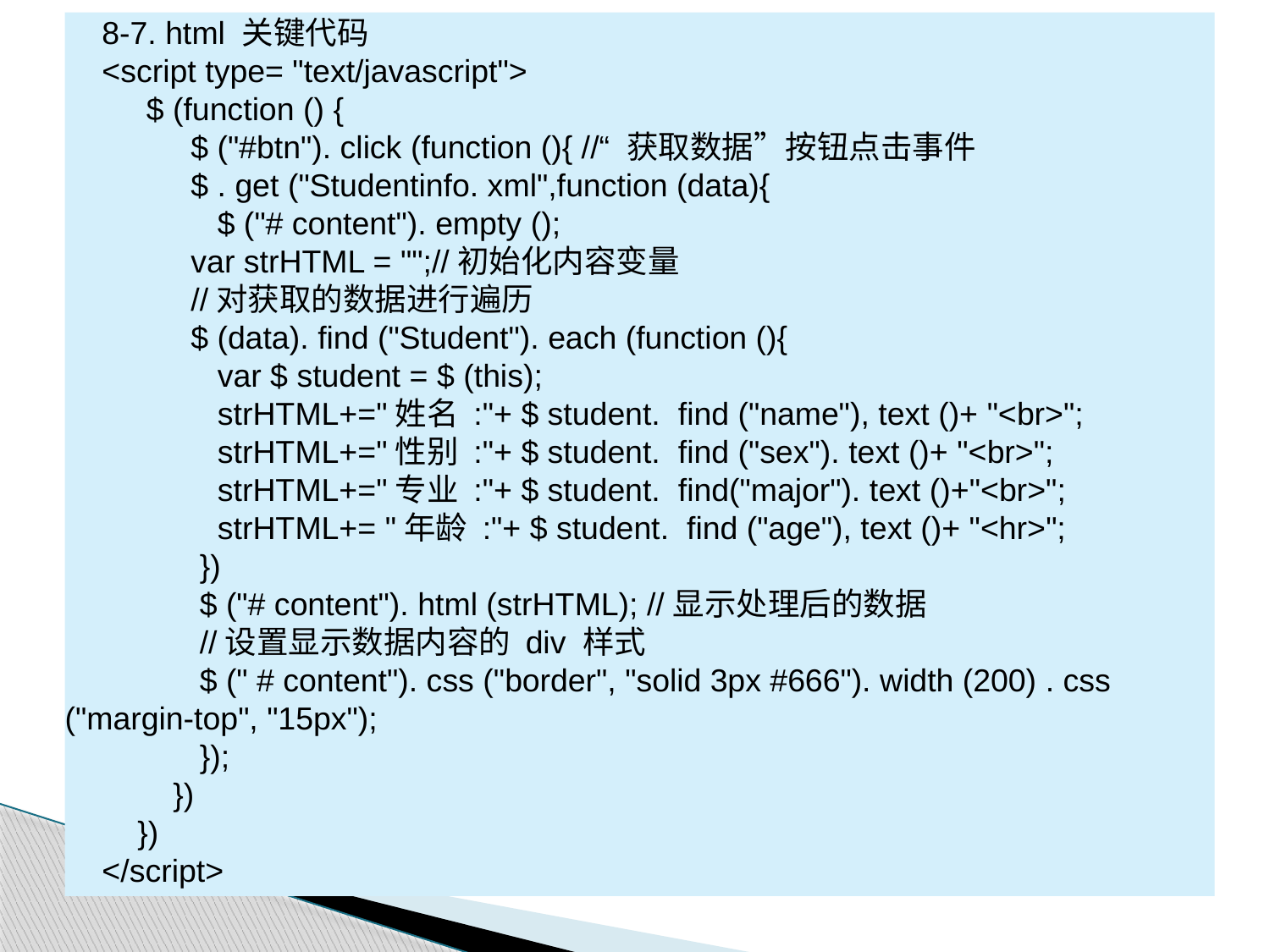

8-7. html 关键代码
<script type= "text/javascript">
     $ (function () {
          $ ("#btn"). click (function (){ //“ 获取数据”按钮点击事件
          $ . get ("Studentinfo. xml",function (data){
             $ ("# content"). empty ();
          var strHTML = "";//初始化内容变量
          //对获取的数据进行遍历
          $ (data). find ("Student"). each (function (){
             var $ student = $ (this);
             strHTML+="姓名 :"+ $ student.  find ("name"), text ()+ "<br>";
             strHTML+="性别 :"+ $ student.  find ("sex"). text ()+ "<br>";
             strHTML+="专业 :"+ $ student.  find("major"). text ()+"<br>";
             strHTML+= "年龄 :"+ $ student.  find ("age"), text ()+ "<hr>";
           })
           $ ("# content"). html (strHTML); //显示处理后的数据
           //设置显示数据内容的 div 样式
           $ (" # content"). css ("border", "solid 3px #666"). width (200) . css ("margin-top", "15px");
           });
        })
    })
</script>